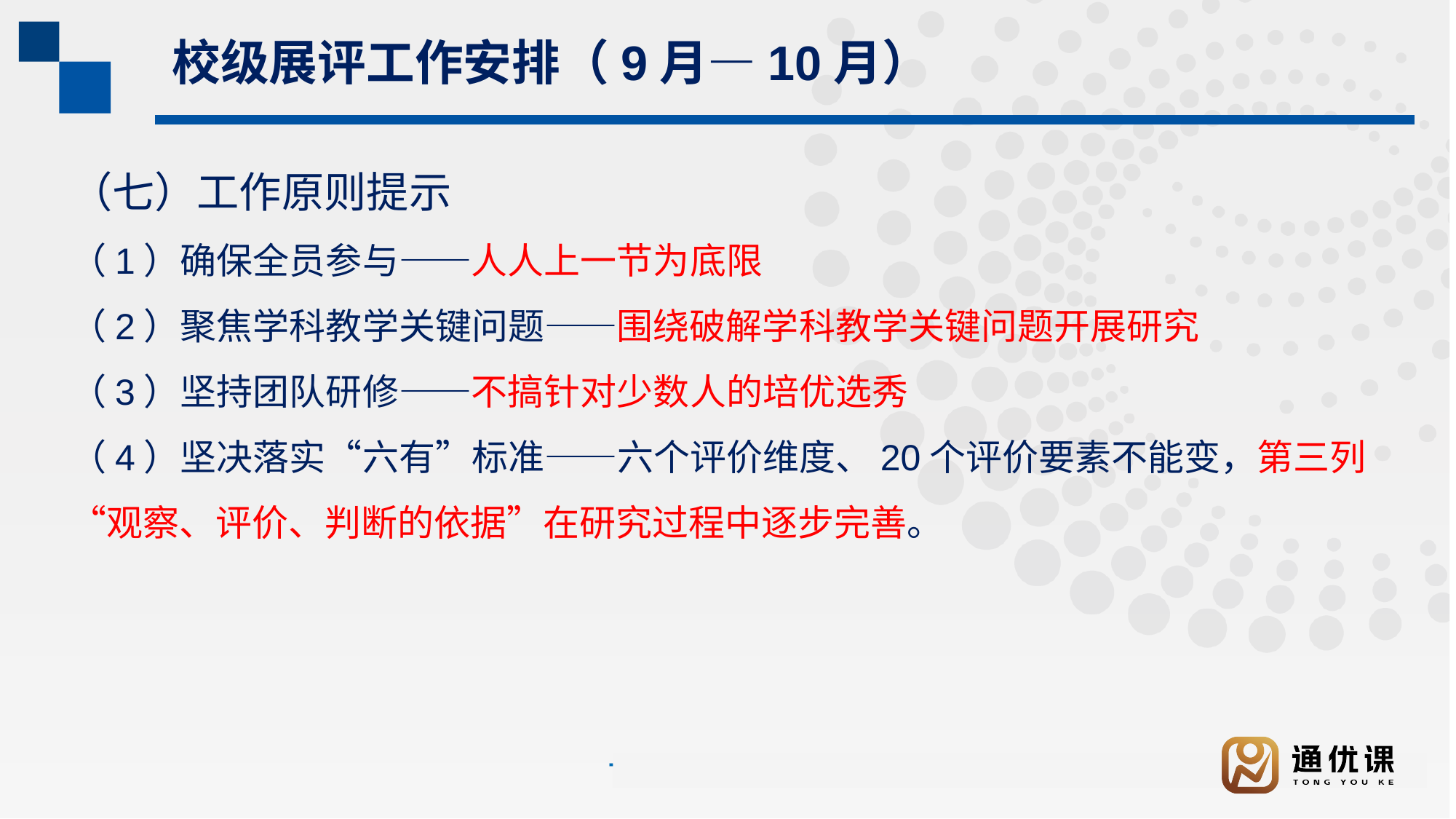

校级展评工作安排（9月—10月）

（七）工作原则提示
（1）确保全员参与——人人上一节为底限
（2）聚焦学科教学关键问题——围绕破解学科教学关键问题开展研究
（3）坚持团队研修——不搞针对少数人的培优选秀
（4）坚决落实“六有”标准——六个评价维度、20个评价要素不能变，第三列“观察、评价、判断的依据”在研究过程中逐步完善。